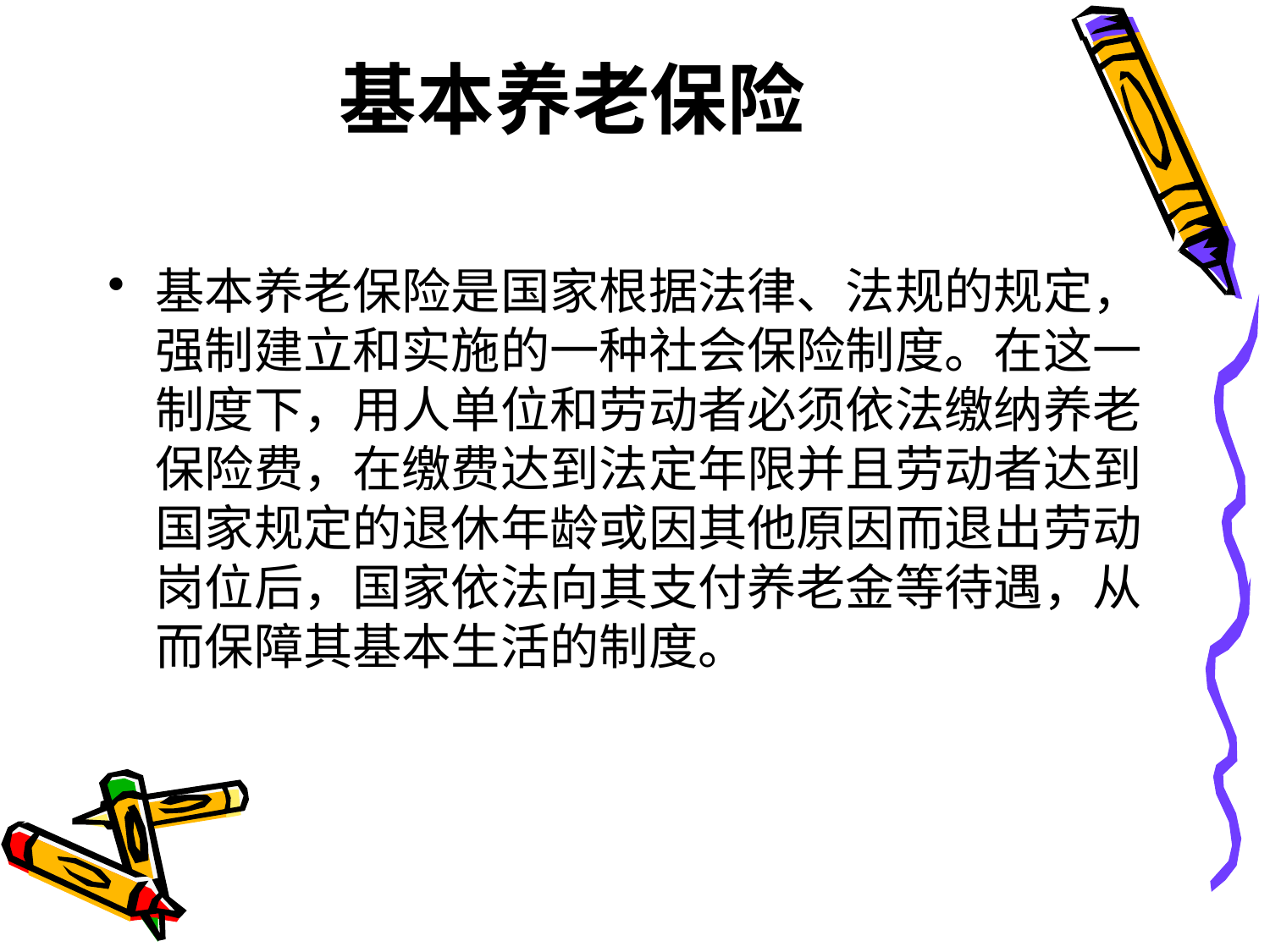

# 基本养老保险
基本养老保险是国家根据法律、法规的规定，强制建立和实施的一种社会保险制度。在这一制度下，用人单位和劳动者必须依法缴纳养老保险费，在缴费达到法定年限并且劳动者达到国家规定的退休年龄或因其他原因而退出劳动岗位后，国家依法向其支付养老金等待遇，从而保障其基本生活的制度。